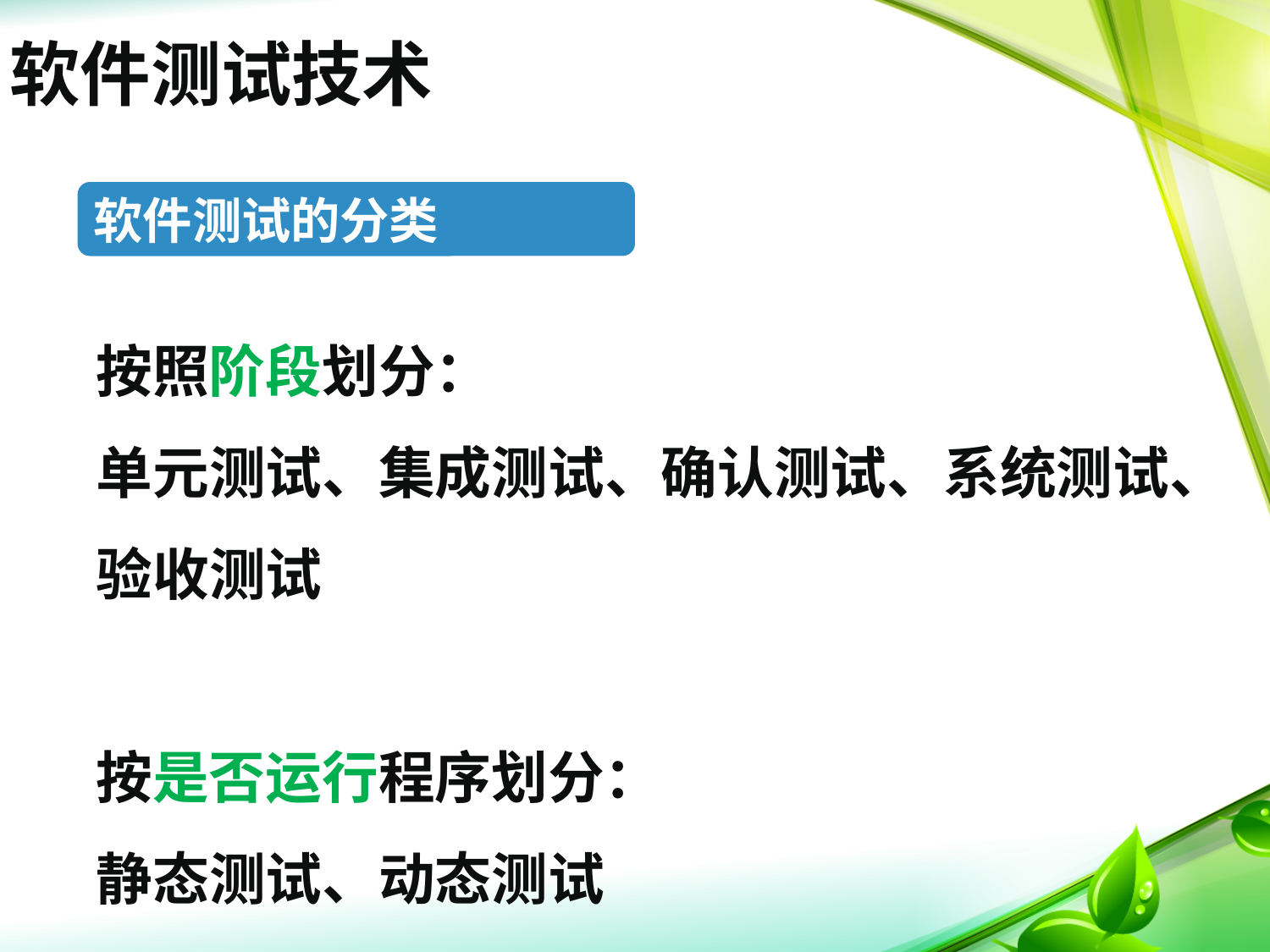

软件测试技术
软件测试的分类
按照阶段划分：
单元测试、集成测试、确认测试、系统测试、验收测试

按是否运行程序划分：
静态测试、动态测试